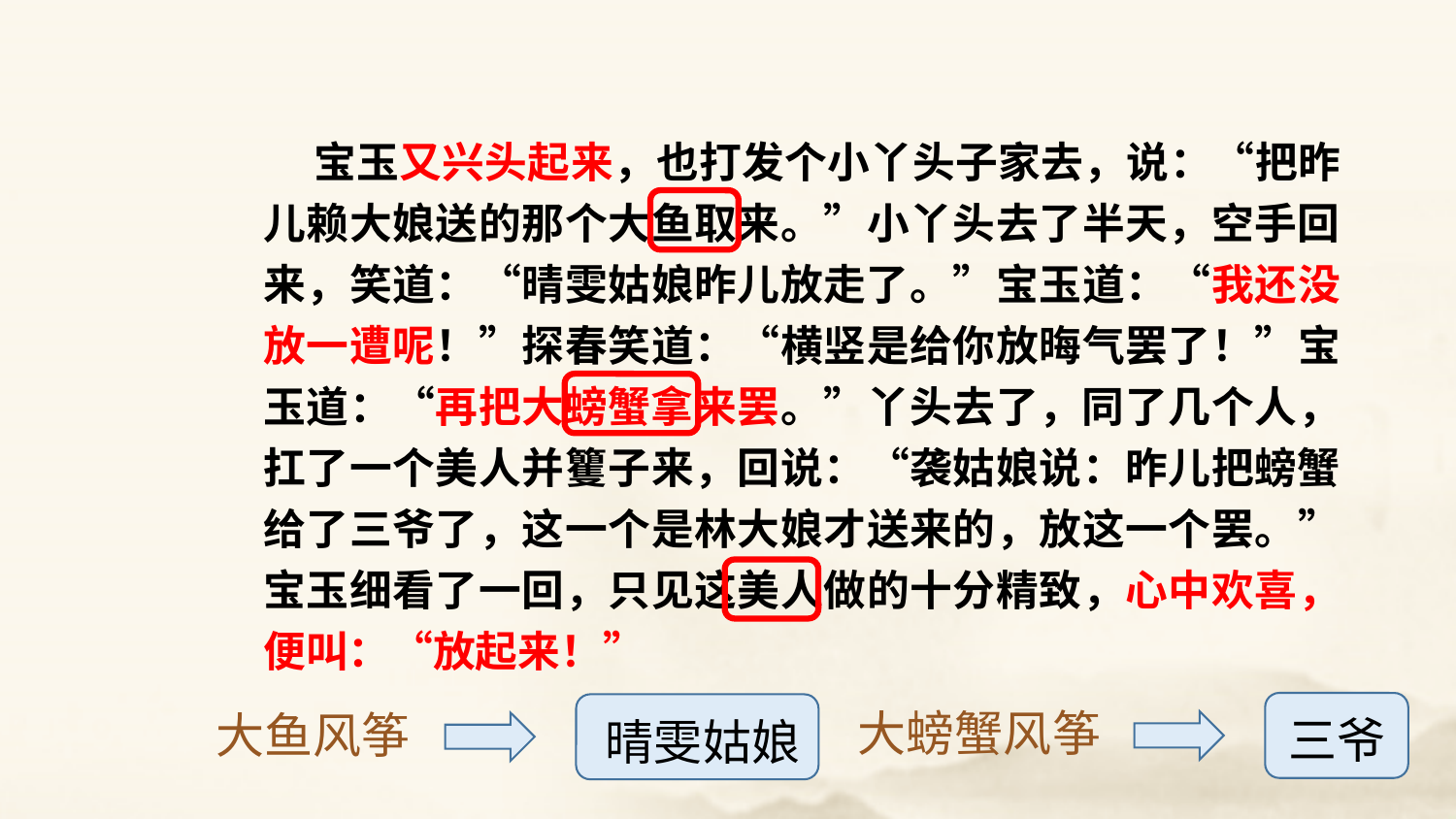

宝玉又兴头起来，也打发个小丫头子家去，说：“把昨儿赖大娘送的那个大鱼取来。”小丫头去了半天，空手回来，笑道：“晴雯姑娘昨儿放走了。”宝玉道：“我还没放一遭呢！”探春笑道：“横竖是给你放晦气罢了！”宝玉道：“再把大螃蟹拿来罢。”丫头去了，同了几个人，扛了一个美人并籰子来，回说：“袭姑娘说：昨儿把螃蟹给了三爷了，这一个是林大娘才送来的，放这一个罢。”宝玉细看了一回，只见这美人做的十分精致，心中欢喜，便叫：“放起来！”

三爷

晴雯姑娘
大螃蟹风筝
大鱼风筝